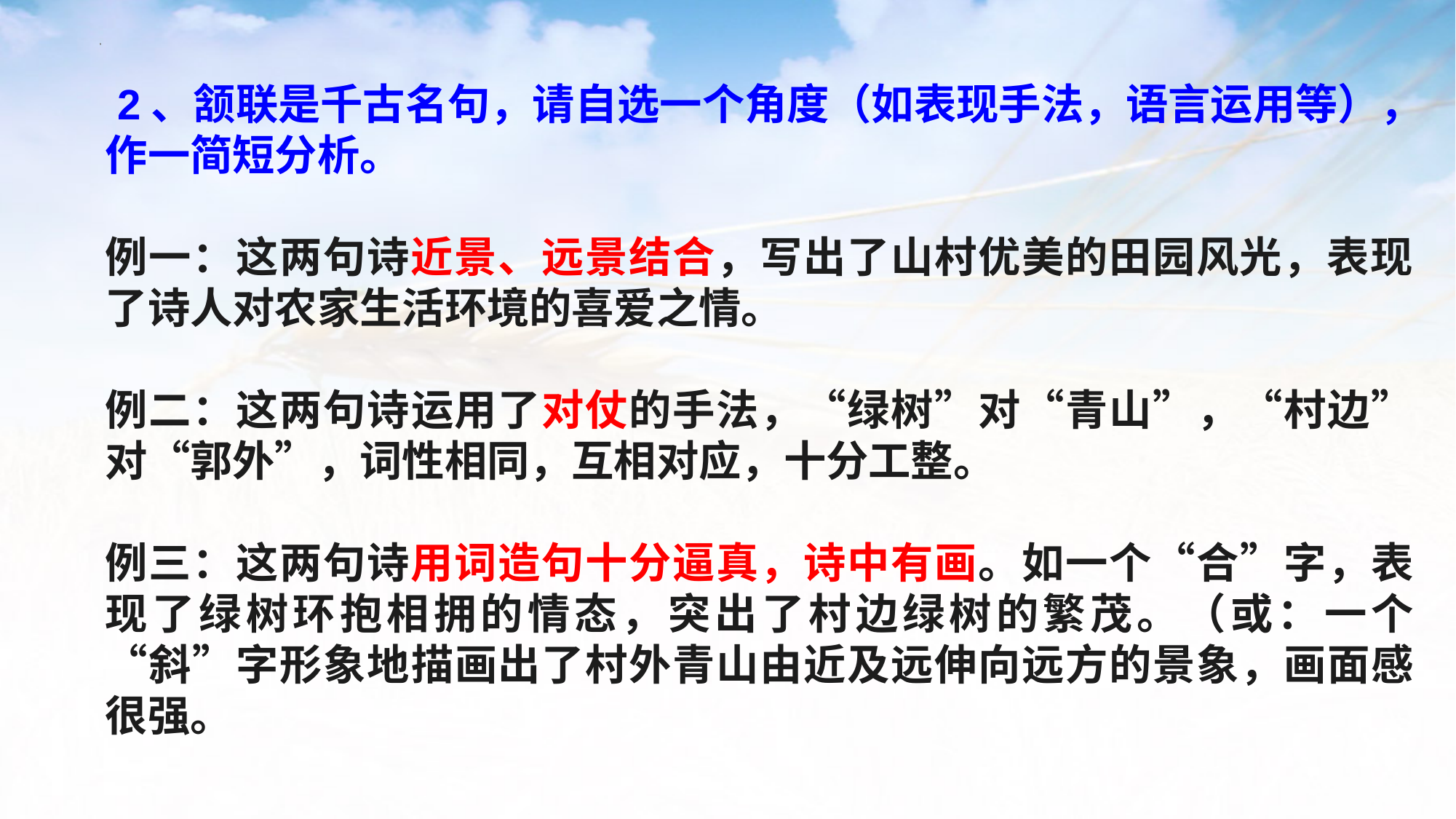

2、颔联是千古名句，请自选一个角度（如表现手法，语言运用等），作一简短分析。

例一：这两句诗近景、远景结合，写出了山村优美的田园风光，表现了诗人对农家生活环境的喜爱之情。

例二：这两句诗运用了对仗的手法，“绿树”对“青山”，“村边”对“郭外”，词性相同，互相对应，十分工整。

例三：这两句诗用词造句十分逼真，诗中有画。如一个“合”字，表现了绿树环抱相拥的情态，突出了村边绿树的繁茂。（或：一个“斜”字形象地描画出了村外青山由近及远伸向远方的景象，画面感很强。